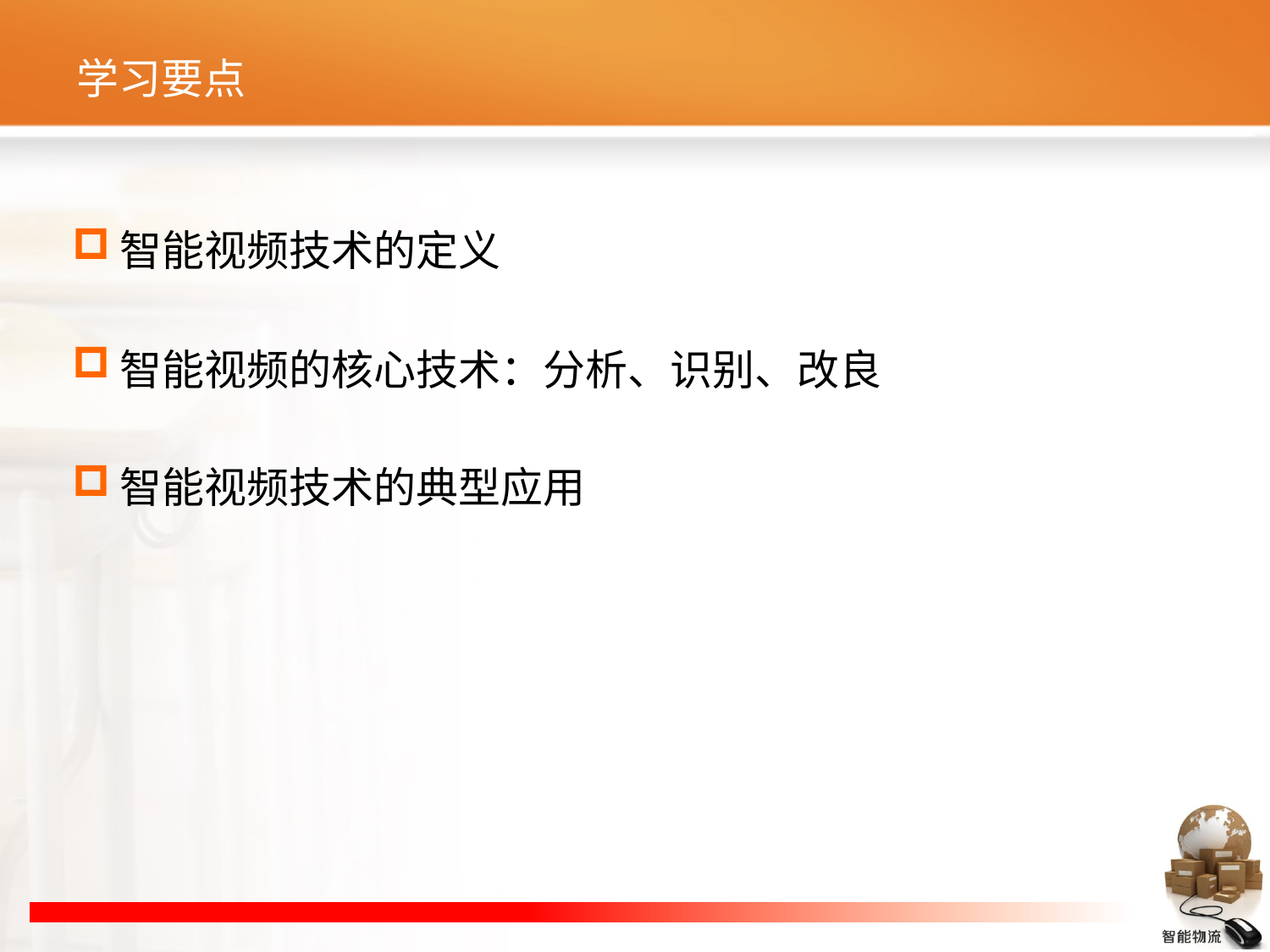

# 学习要点

智能视频技术的定义

智能视频的核心技术：分析、识别、改良

智能视频技术的典型应用